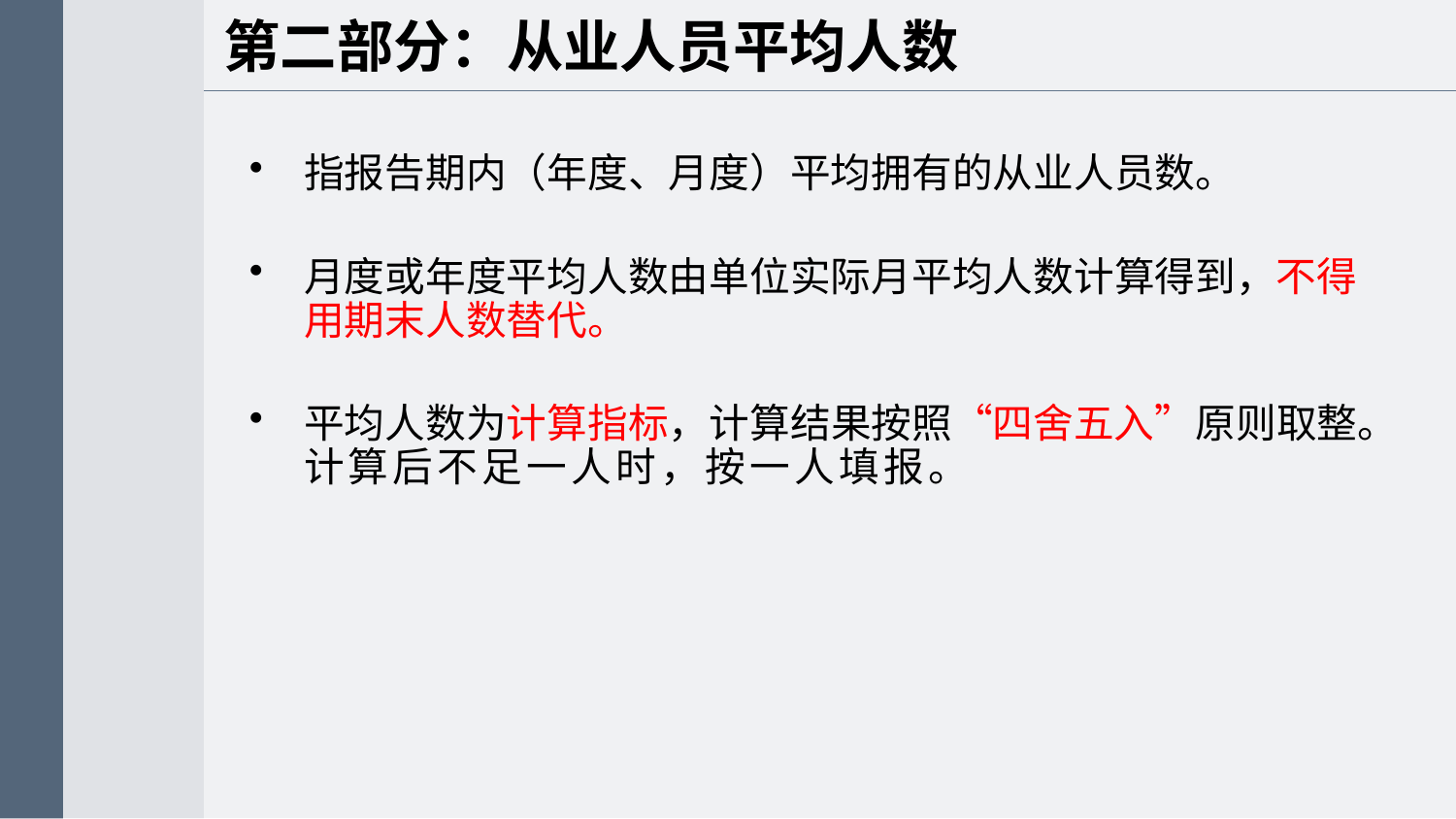

第二部分：从业人员平均人数
指报告期内（年度、月度）平均拥有的从业人员数。

月度或年度平均人数由单位实际月平均人数计算得到，不得用期末人数替代。

平均人数为计算指标，计算结果按照“四舍五入”原则取整。计算后不足一人时，按一人填报。